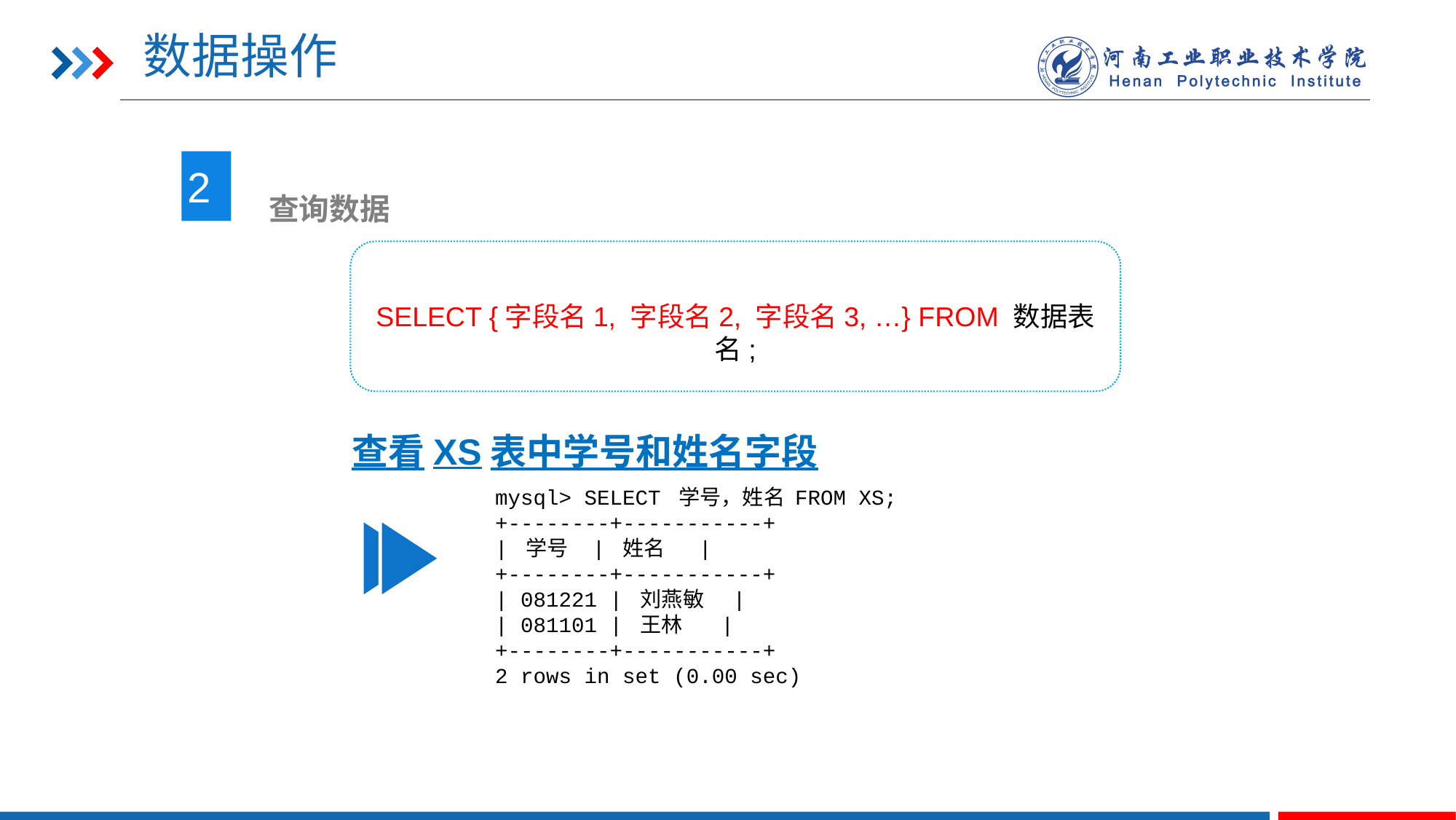

# 数据操作

2
  查询数据

SELECT {字段名1, 字段名2, 字段名3, …} FROM 数据表名;
查看XS表中学号和姓名字段
mysql> SELECT 学号，姓名 FROM XS;
+--------+-----------+
| 学号    | 姓名      |
+--------+-----------+
| 081221 | 刘燕敏     |
| 081101 | 王林       |
+--------+-----------+
2 rows in set (0.00 sec)